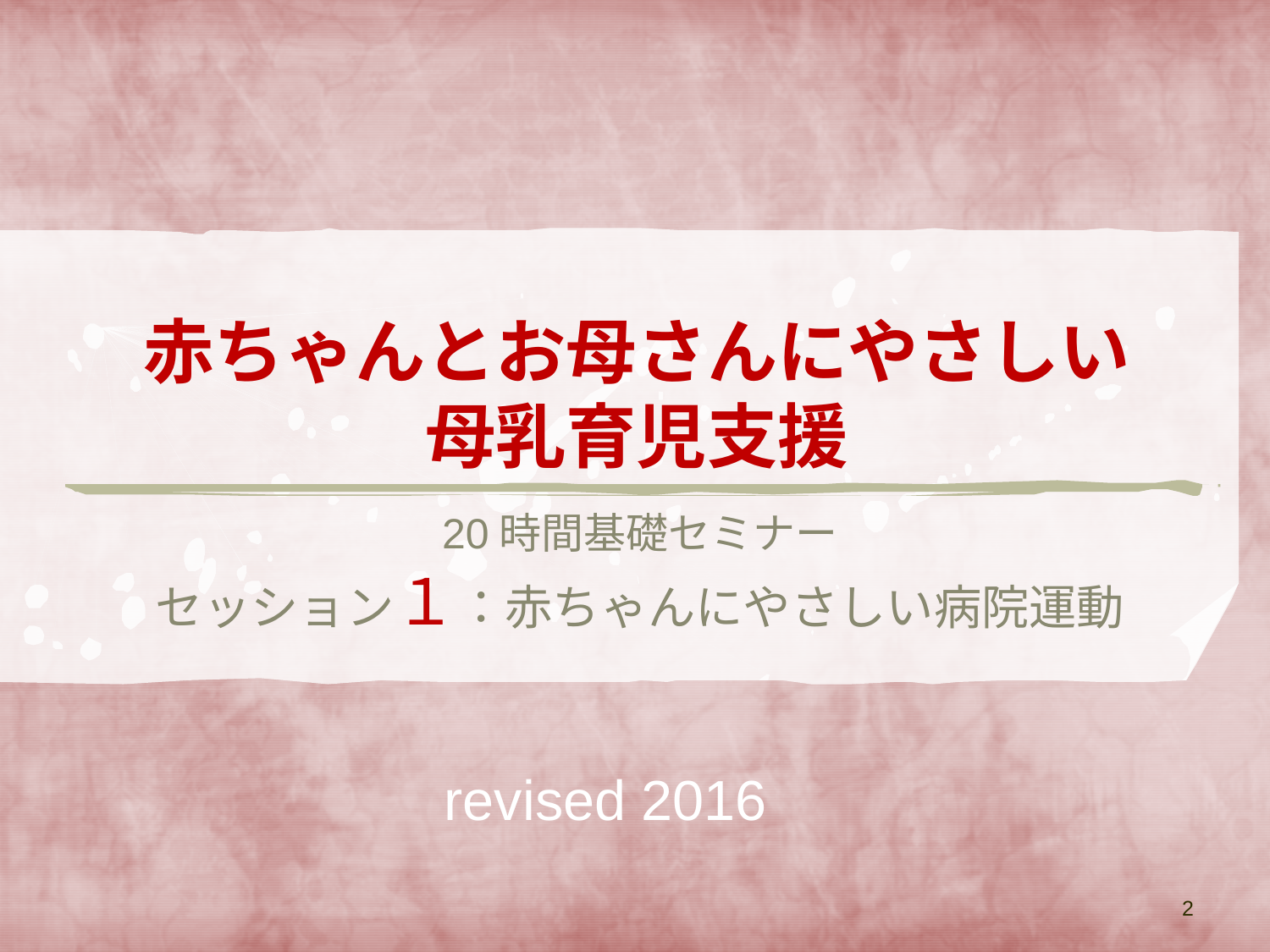

# 赤ちゃんとお母さんにやさしい 母乳育児支援
20時間基礎セミナー
セッション１：赤ちゃんにやさしい病院運動
revised 2016
2